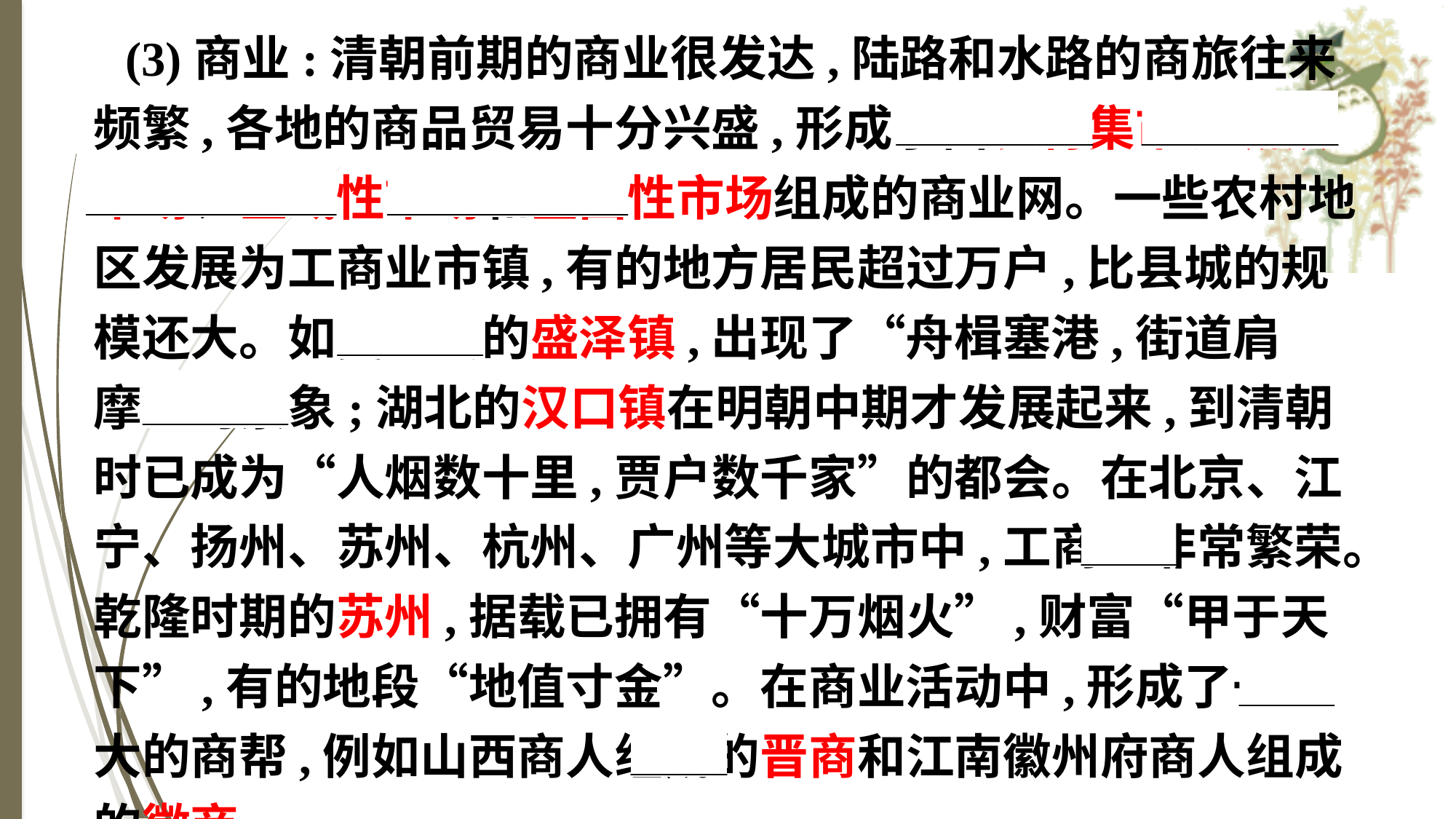

(3)商业:清朝前期的商业很发达,陆路和水路的商旅往来频繁,各地的商品贸易十分兴盛,形成了由农村集市、城镇市场、区域性市场和全国性市场组成的商业网。一些农村地区发展为工商业市镇,有的地方居民超过万户,比县城的规模还大。如吴江县的盛泽镇,出现了“舟楫塞港,街道肩摩”的景象;湖北的汉口镇在明朝中期才发展起来,到清朝时已成为“人烟数十里,贾户数千家”的都会。在北京、江宁、扬州、苏州、杭州、广州等大城市中,工商业非常繁荣。乾隆时期的苏州,据载已拥有“十万烟火”,财富“甲于天下”,有的地段“地值寸金”。在商业活动中,形成了一些大的商帮,例如山西商人组成的晋商和江南徽州府商人组成的徽商。